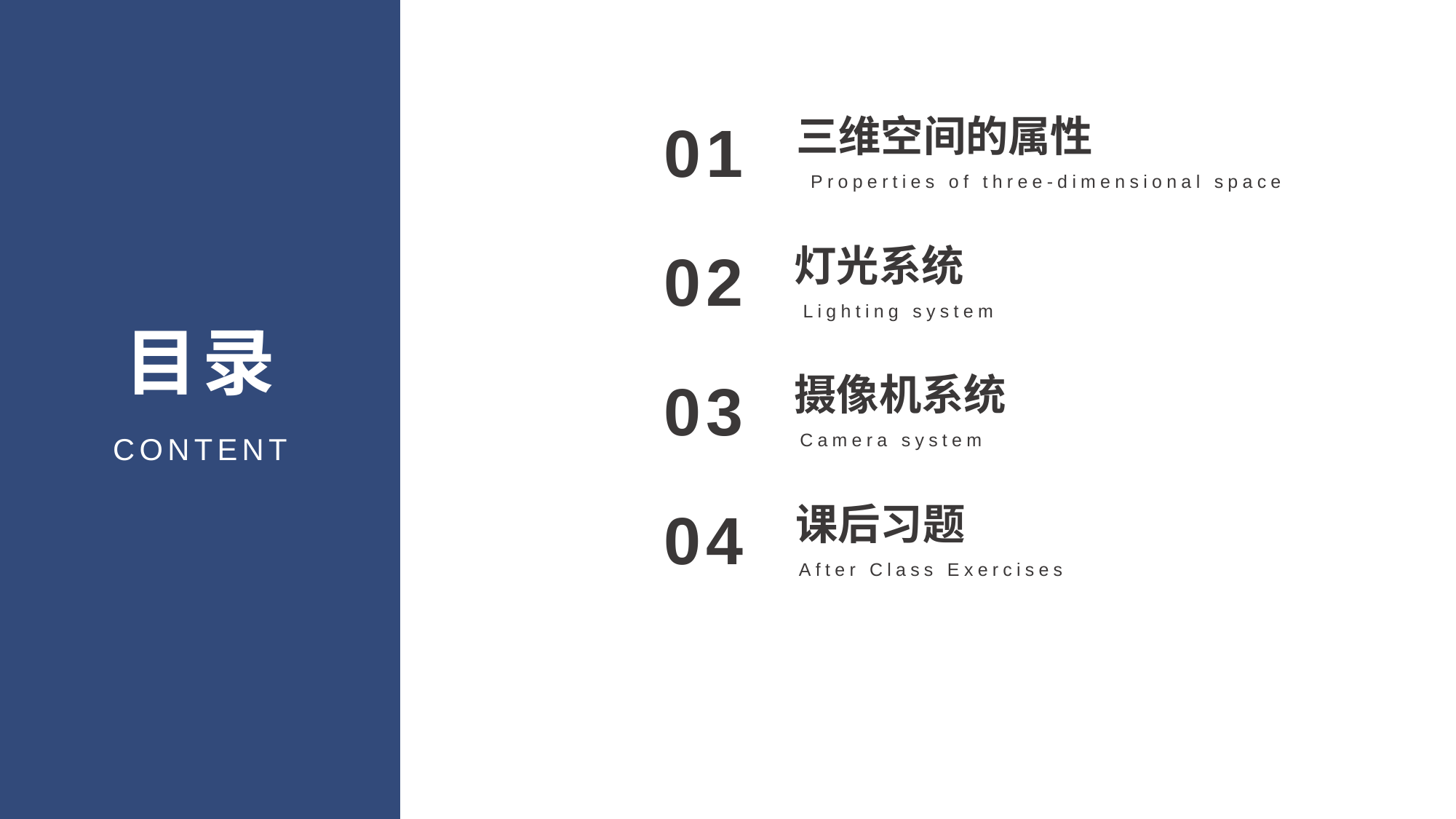

三维空间的属性
01
Properties of three-dimensional space
灯光系统
02
Lighting system
目录
摄像机系统
03
Camera system
CONTENT
课后习题
04
After Class Exercises